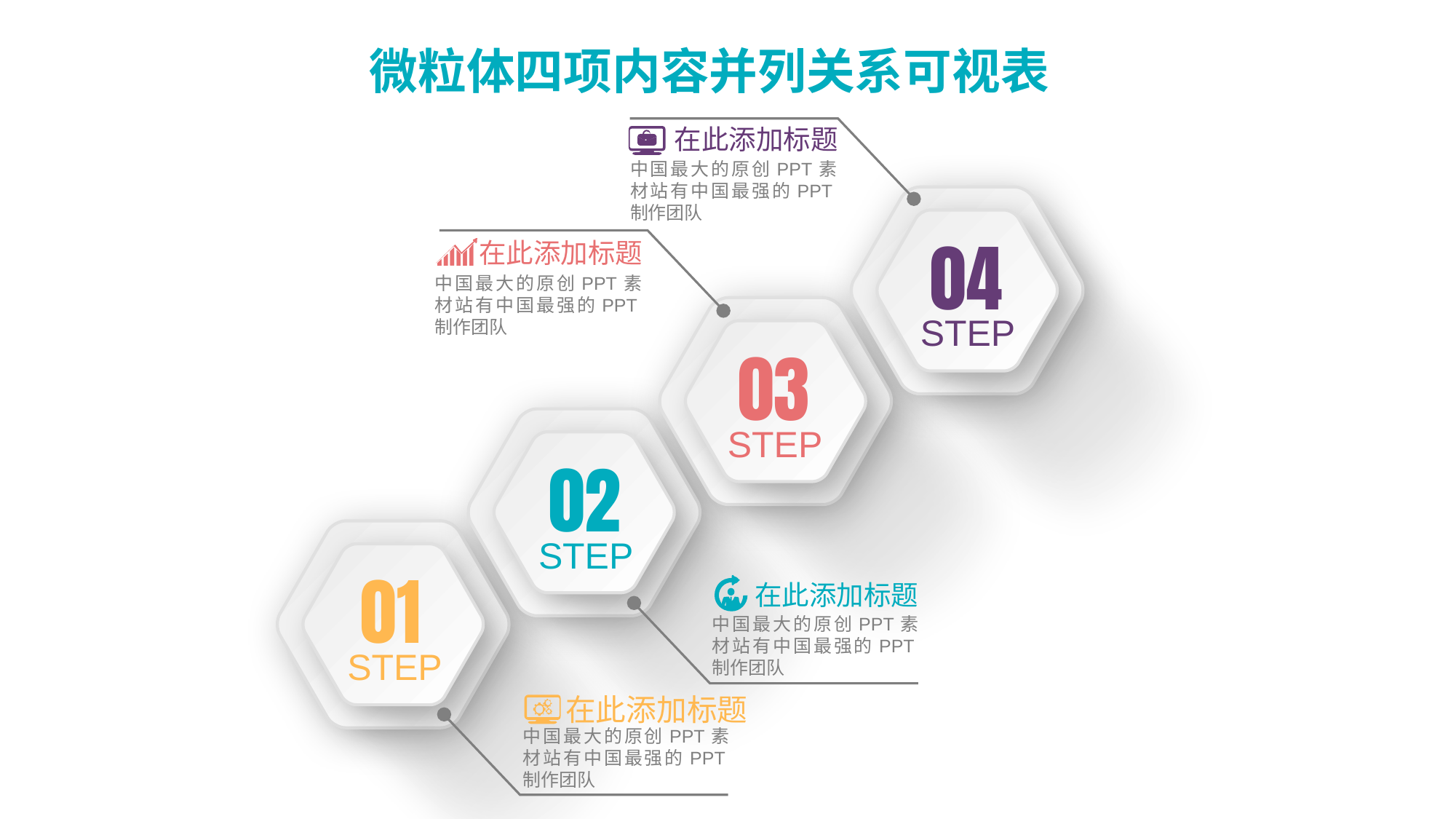

#
在此添加标题

中国最大的原创PPT素材站有中国最强的PPT制作团队

在此添加标题
04
STEP

中国最大的原创PPT素材站有中国最强的PPT制作团队
03
STEP

02
STEP

01
STEP
在此添加标题

中国最大的原创PPT素材站有中国最强的PPT制作团队
在此添加标题

中国最大的原创PPT素材站有中国最强的PPT制作团队